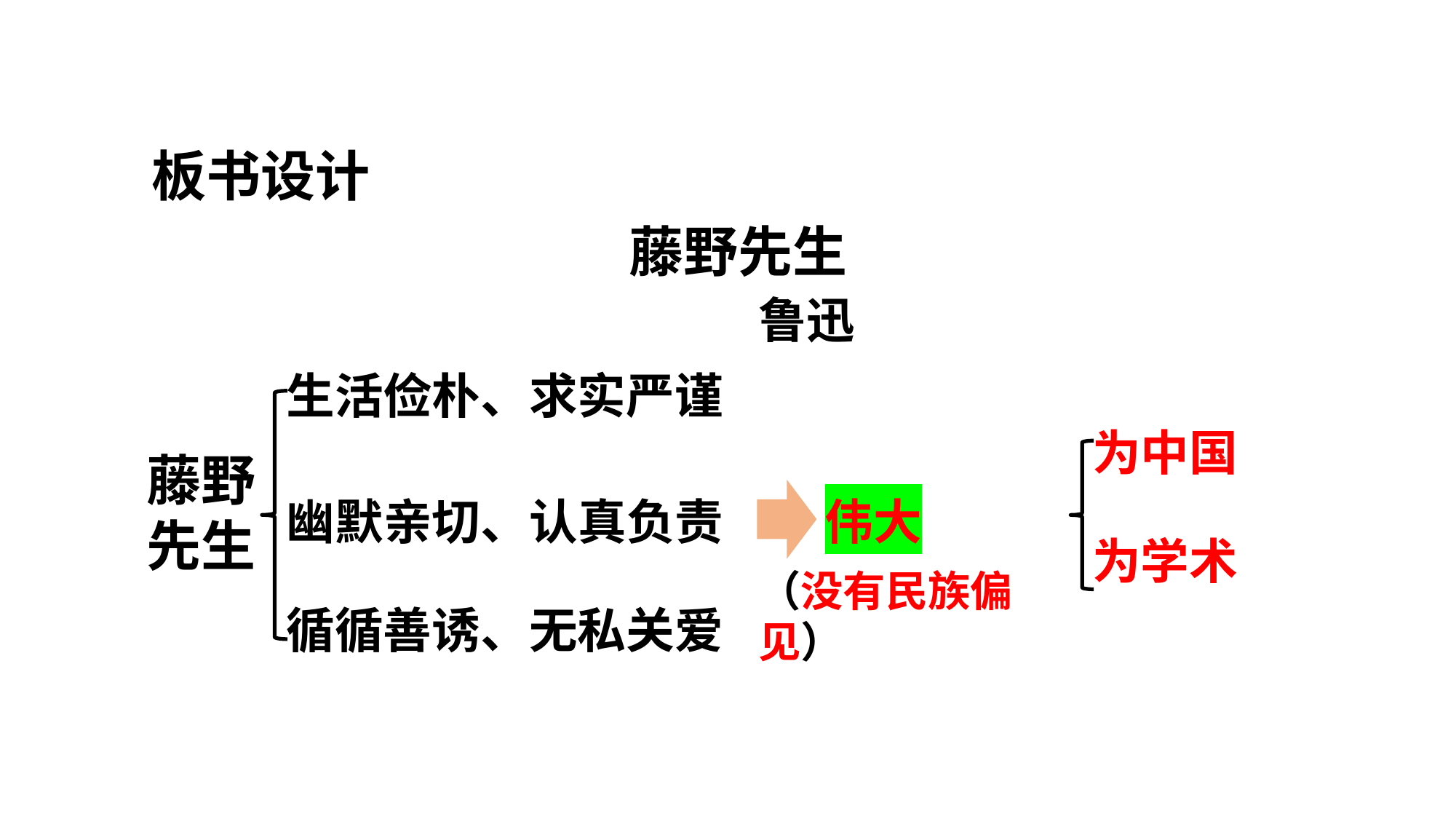

板书设计
藤野先生
鲁迅
生活俭朴、求实严谨

为中国
藤野
先生

幽默亲切、认真负责
伟大
为学术
（没有民族偏见）
循循善诱、无私关爱